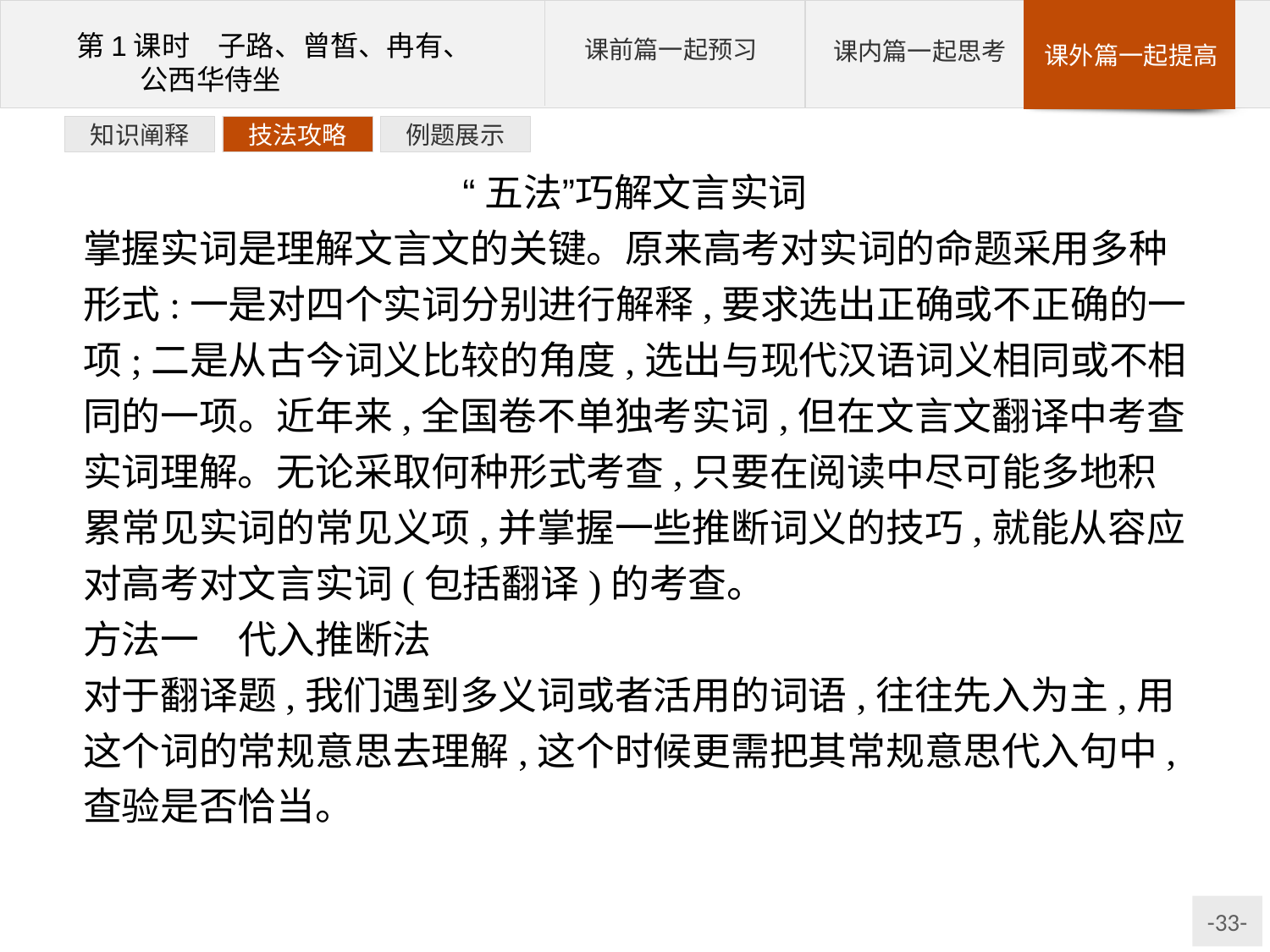

例题展示
技法攻略
知识阐释
“五法”巧解文言实词
掌握实词是理解文言文的关键。原来高考对实词的命题采用多种形式:一是对四个实词分别进行解释,要求选出正确或不正确的一项;二是从古今词义比较的角度,选出与现代汉语词义相同或不相同的一项。近年来,全国卷不单独考实词,但在文言文翻译中考查实词理解。无论采取何种形式考查,只要在阅读中尽可能多地积累常见实词的常见义项,并掌握一些推断词义的技巧,就能从容应对高考对文言实词(包括翻译)的考查。
方法一　代入推断法
对于翻译题,我们遇到多义词或者活用的词语,往往先入为主,用这个词的常规意思去理解,这个时候更需把其常规意思代入句中,查验是否恰当。